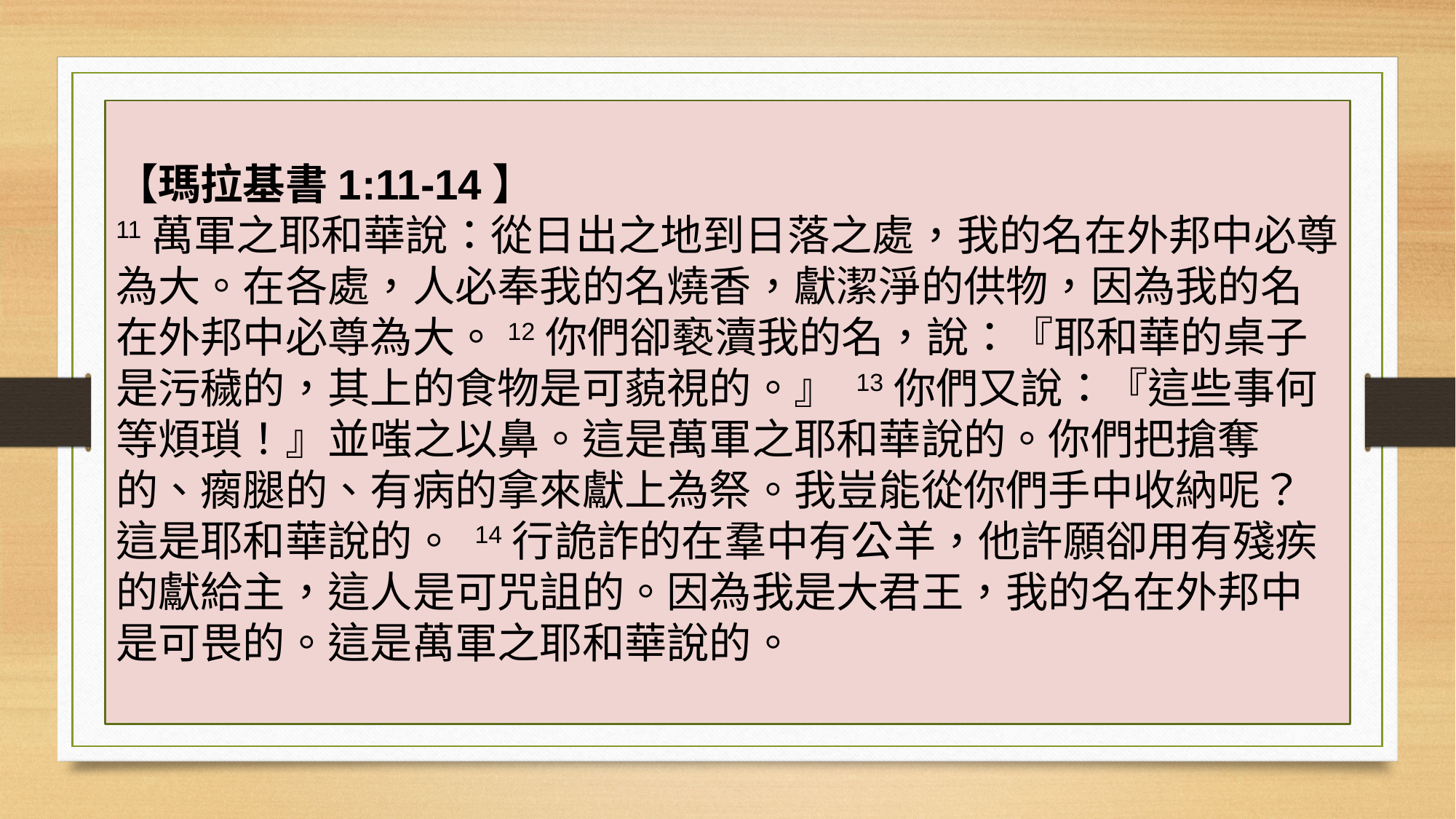

【瑪拉基書1:11-14】
11萬軍之耶和華說：從日出之地到日落之處，我的名在外邦中必尊為大。在各處，人必奉我的名燒香，獻潔淨的供物，因為我的名在外邦中必尊為大。12你們卻褻瀆我的名，說：『耶和華的桌子是污穢的，其上的食物是可藐視的。』 13你們又說：『這些事何等煩瑣！』並嗤之以鼻。這是萬軍之耶和華說的。你們把搶奪的、瘸腿的、有病的拿來獻上為祭。我豈能從你們手中收納呢？這是耶和華說的。 14行詭詐的在羣中有公羊，他許願卻用有殘疾的獻給主，這人是可咒詛的。因為我是大君王，我的名在外邦中是可畏的。這是萬軍之耶和華說的。
#